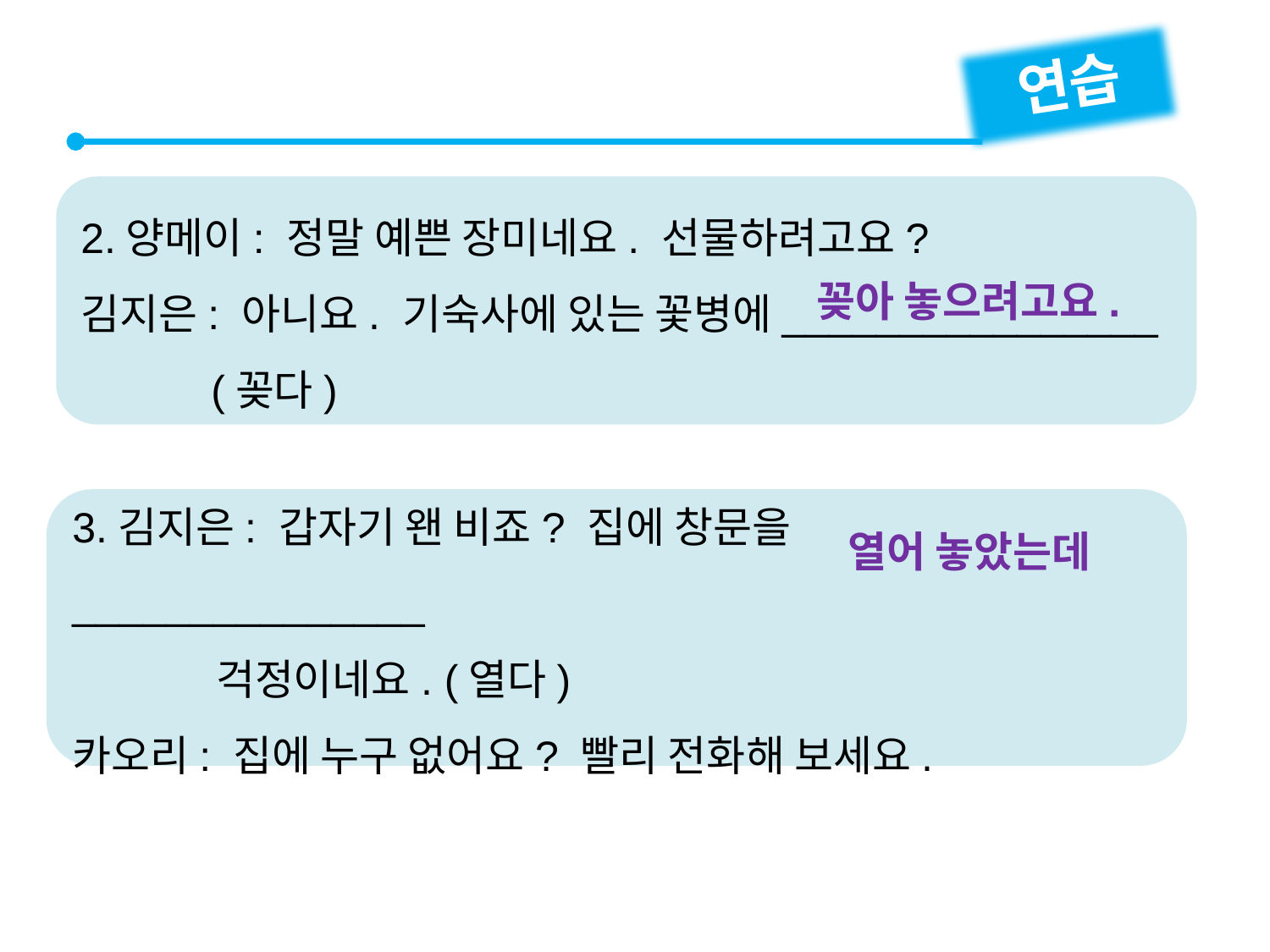

연습
2.양메이: 정말 예쁜 장미네요. 선물하려고요?
김지은: 아니요. 기숙사에 있는 꽃병에________________
           (꽂다)
꽂아 놓으려고요.
3.김지은: 갑자기 왠 비죠? 집에 창문을 _______________
              걱정이네요. (열다)
카오리: 집에 누구 없어요? 빨리 전화해 보세요.
열어 놓았는데